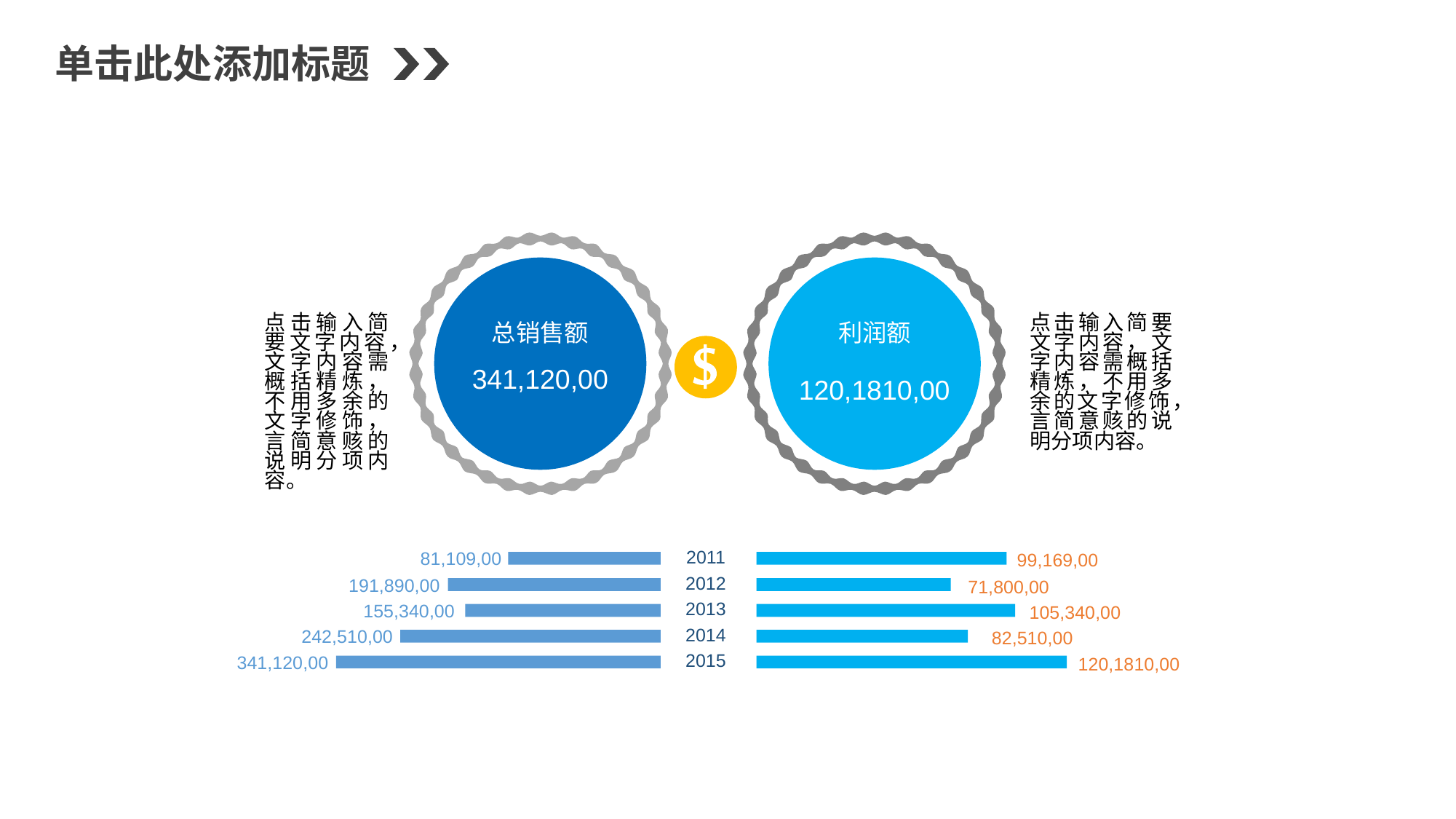

单击此处添加标题

总销售额
341,120,00

利润额
120,1810,00
点击输入简要文字内容，文字内容需概括精炼，不用多余的文字修饰，言简意赅的说明分项内容。
点击输入简要文字内容，文字内容需概括精炼，不用多余的文字修饰，言简意赅的说明分项内容。

2011
81,109,00
99,169,00

2012
191,890,00
71,800,00

2013
155,340,00
105,340,00

2014
242,510,00
82,510,00

2015
341,120,00
120,1810,00